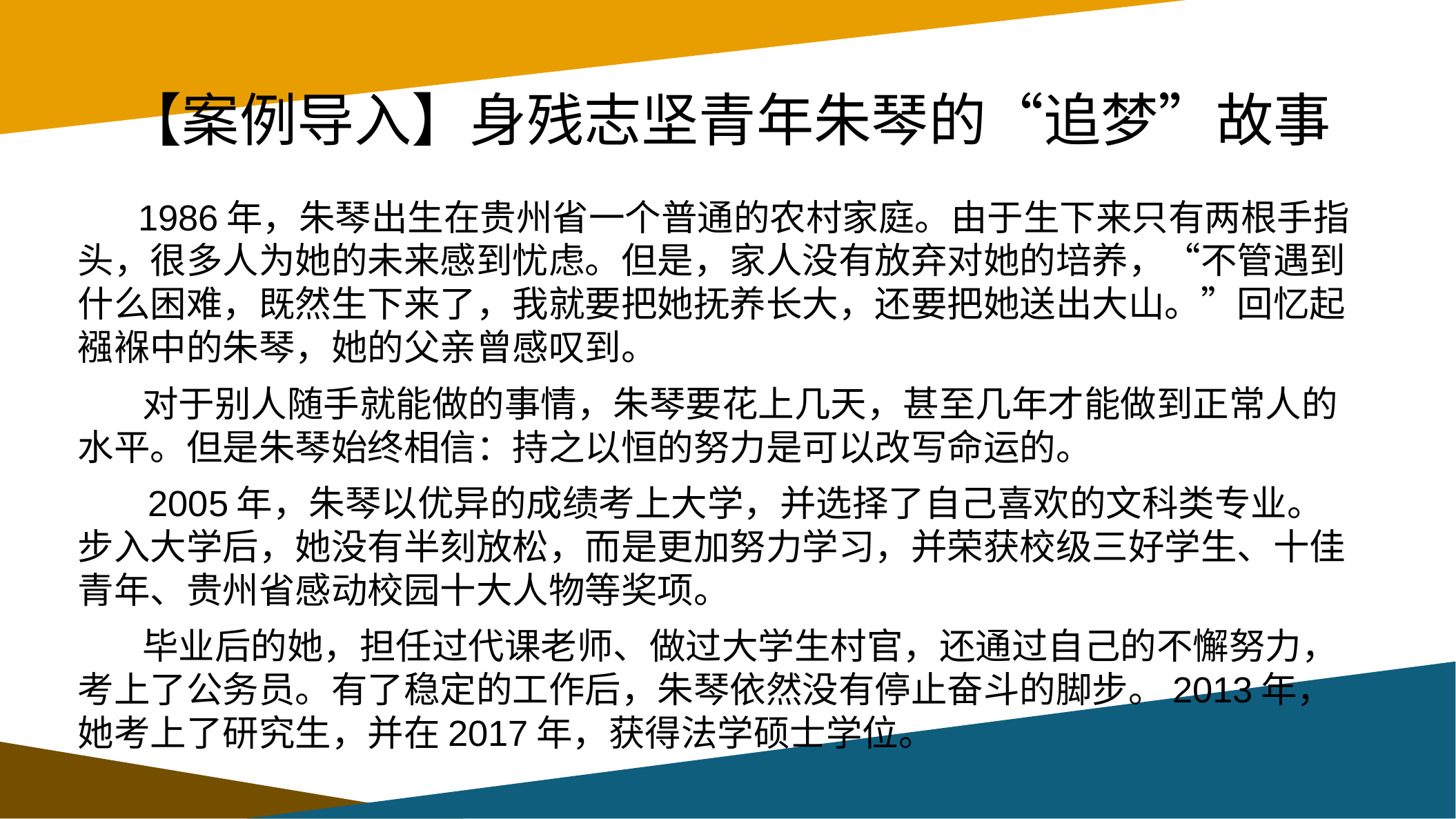

# 【案例导入】身残志坚青年朱琴的“追梦”故事
      1986年，朱琴出生在贵州省一个普通的农村家庭。由于生下来只有两根手指头，很多人为她的未来感到忧虑。但是，家人没有放弃对她的培养，“不管遇到什么困难，既然生下来了，我就要把她抚养长大，还要把她送出大山。”回忆起襁褓中的朱琴，她的父亲曾感叹到。
       对于别人随手就能做的事情，朱琴要花上几天，甚至几年才能做到正常人的水平。但是朱琴始终相信：持之以恒的努力是可以改写命运的。
       2005年，朱琴以优异的成绩考上大学，并选择了自己喜欢的文科类专业。步入大学后，她没有半刻放松，而是更加努力学习，并荣获校级三好学生、十佳青年、贵州省感动校园十大人物等奖项。
       毕业后的她，担任过代课老师、做过大学生村官，还通过自己的不懈努力，考上了公务员。有了稳定的工作后，朱琴依然没有停止奋斗的脚步。2013年，她考上了研究生，并在2017年，获得法学硕士学位。